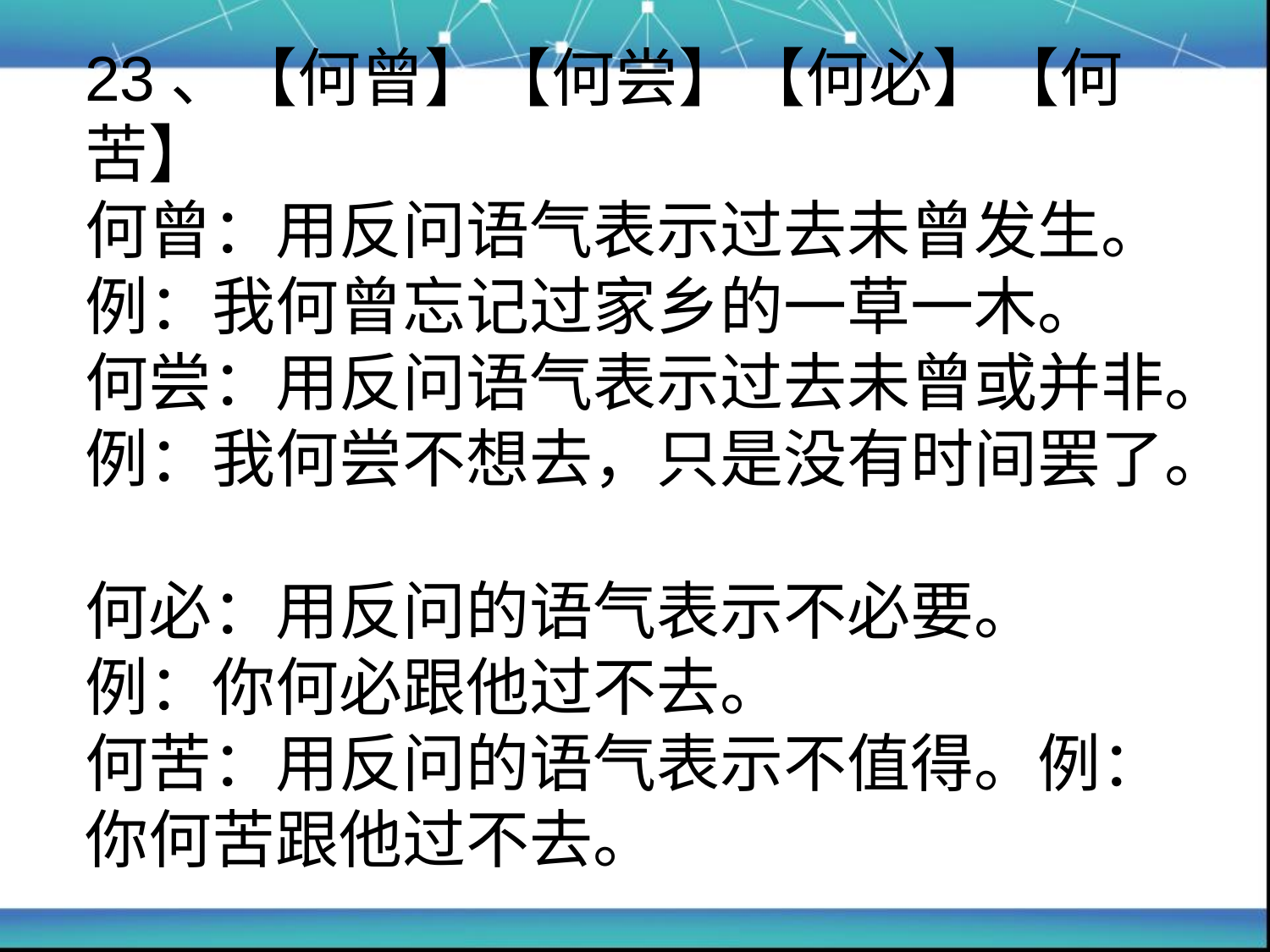

# 23、【何曾】【何尝】【何必】【何苦】 何曾：用反问语气表示过去未曾发生。例：我何曾忘记过家乡的一草一木。 何尝：用反问语气表示过去未曾或并非。例：我何尝不想去，只是没有时间罢了。 何必：用反问的语气表示不必要。 例：你何必跟他过不去。 何苦：用反问的语气表示不值得。例：你何苦跟他过不去。